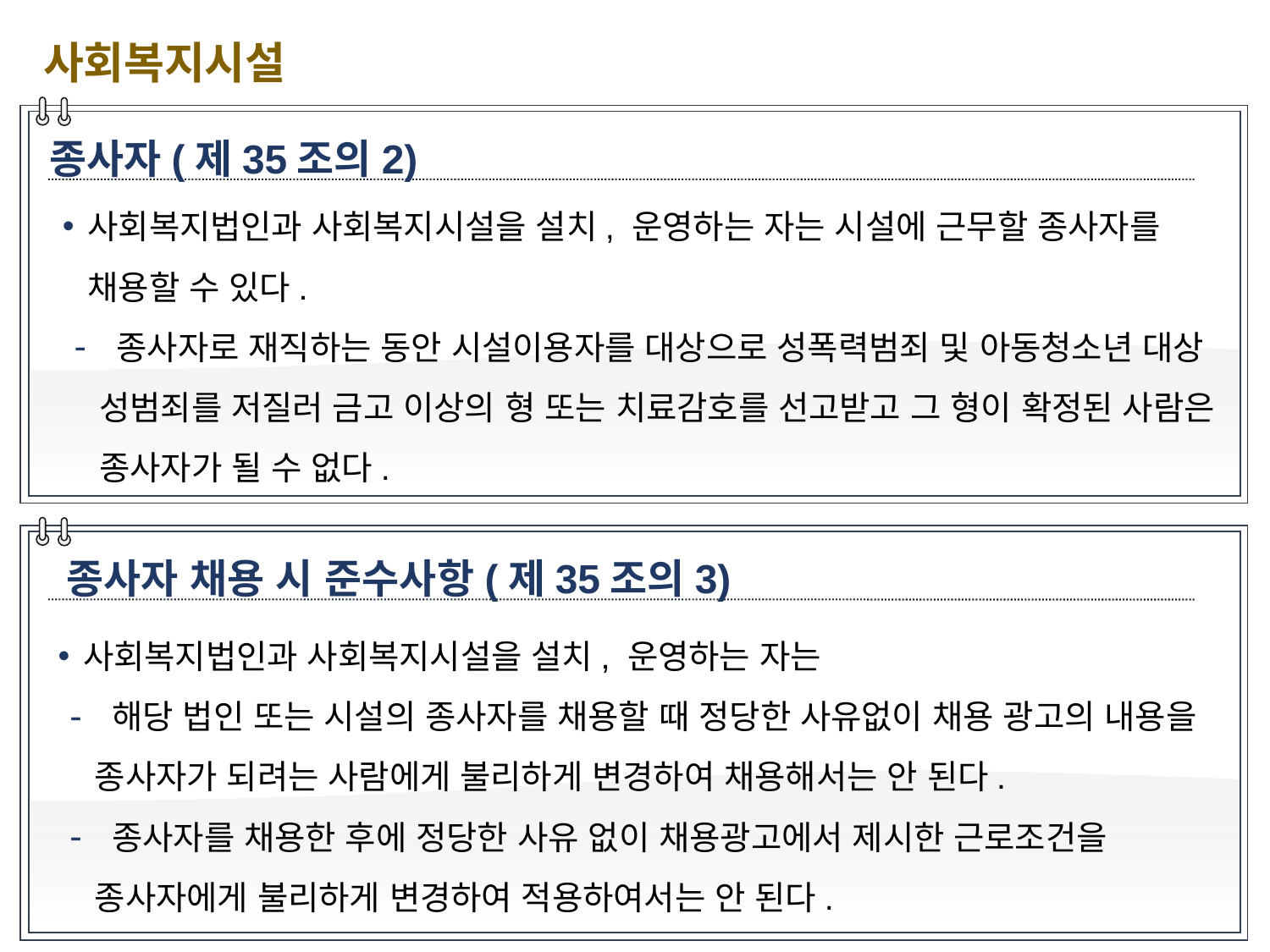

사회복지시설

종사자(제35조의2)

사회복지법인과 사회복지시설을 설치, 운영하는 자는 시설에 근무할 종사자를 채용할 수 있다.
 종사자로 재직하는 동안 시설이용자를 대상으로 성폭력범죄 및 아동청소년 대상 성범죄를 저질러 금고 이상의 형 또는 치료감호를 선고받고 그 형이 확정된 사람은 종사자가 될 수 없다.

종사자 채용 시 준수사항(제35조의3)

사회복지법인과 사회복지시설을 설치, 운영하는 자는
 해당 법인 또는 시설의 종사자를 채용할 때 정당한 사유없이 채용 광고의 내용을 종사자가 되려는 사람에게 불리하게 변경하여 채용해서는 안 된다.
 종사자를 채용한 후에 정당한 사유 없이 채용광고에서 제시한 근로조건을 종사자에게 불리하게 변경하여 적용하여서는 안 된다.